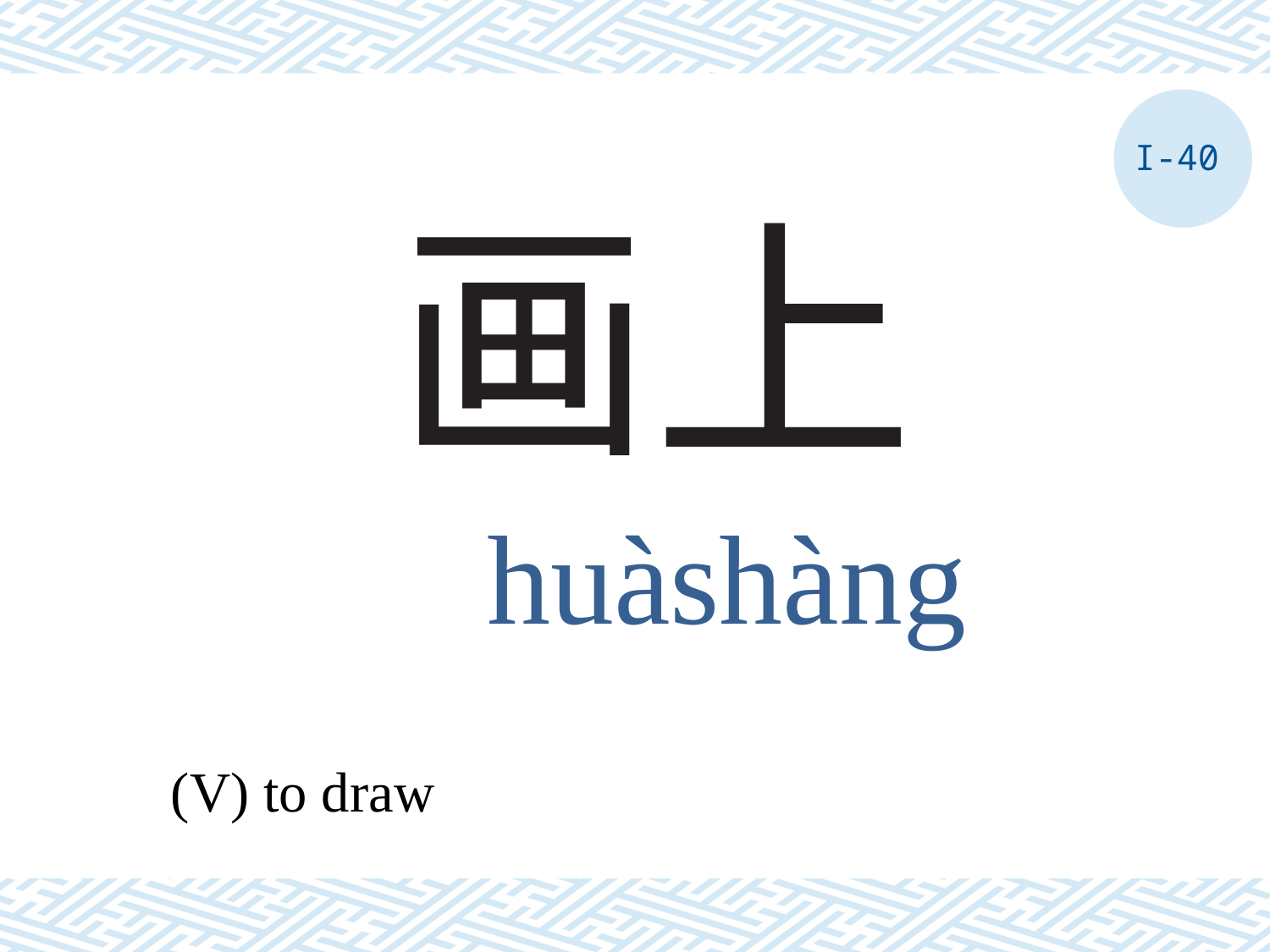

I-40
# 画上
huàshàng
(V) to draw